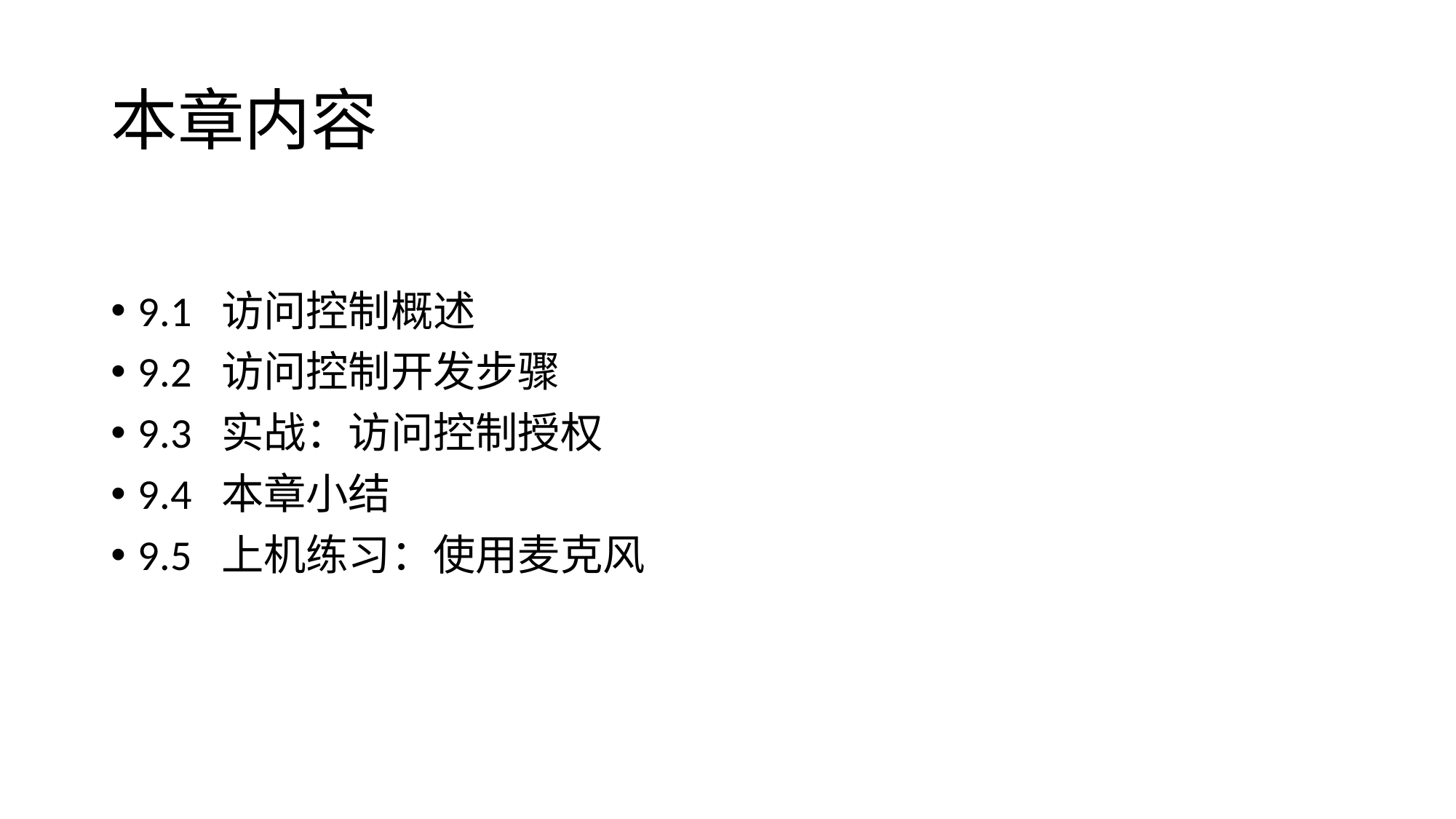

# 本章内容

9.1  访问控制概述
9.2  访问控制开发步骤
9.3  实战：访问控制授权
9.4  本章小结
9.5  上机练习：使用麦克风